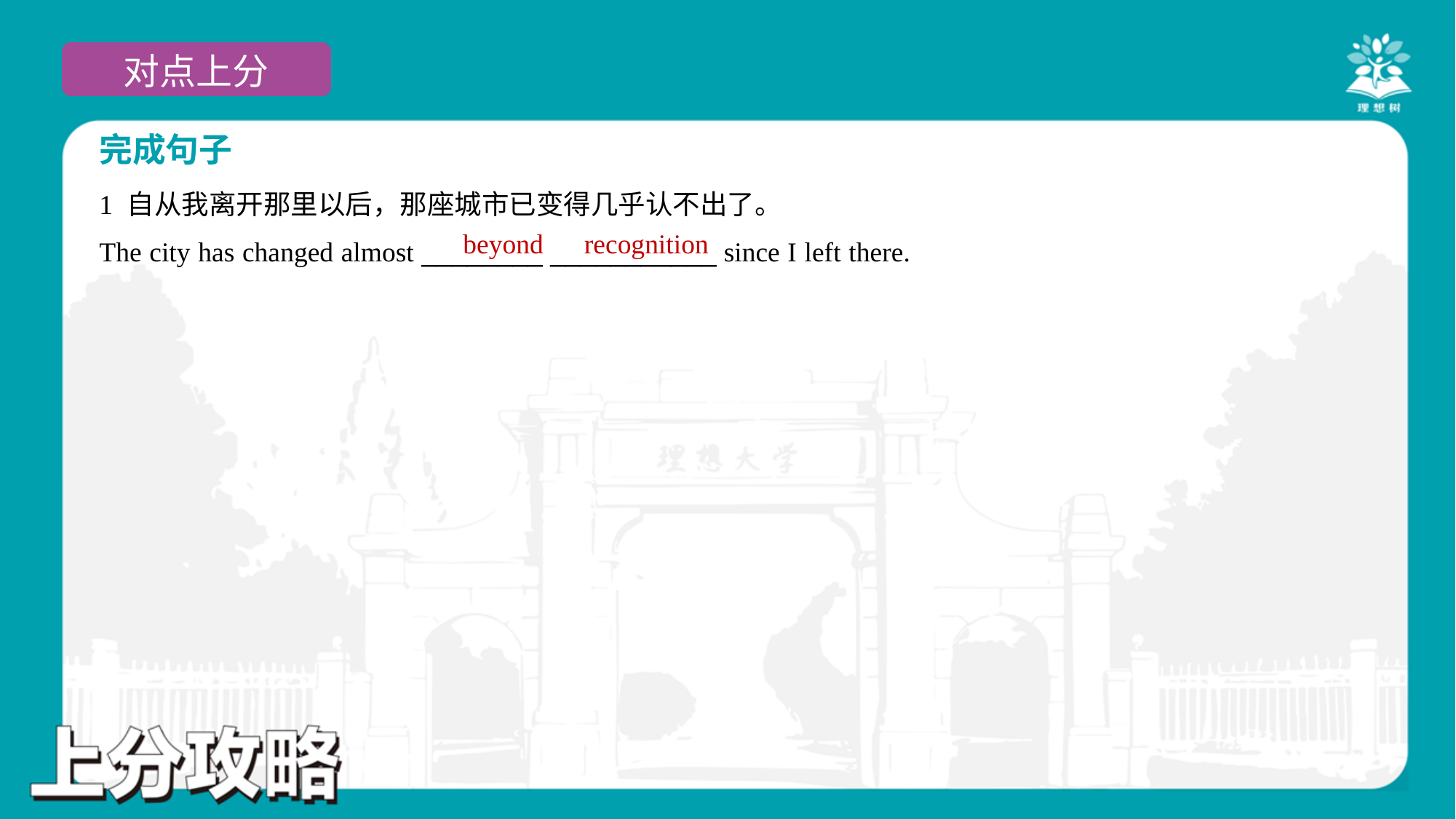

完成句子
1 自从我离开那里以后，那座城市已变得几乎认不出了。
The city has changed almost ________ ___________ since I left there.
beyond
recognition